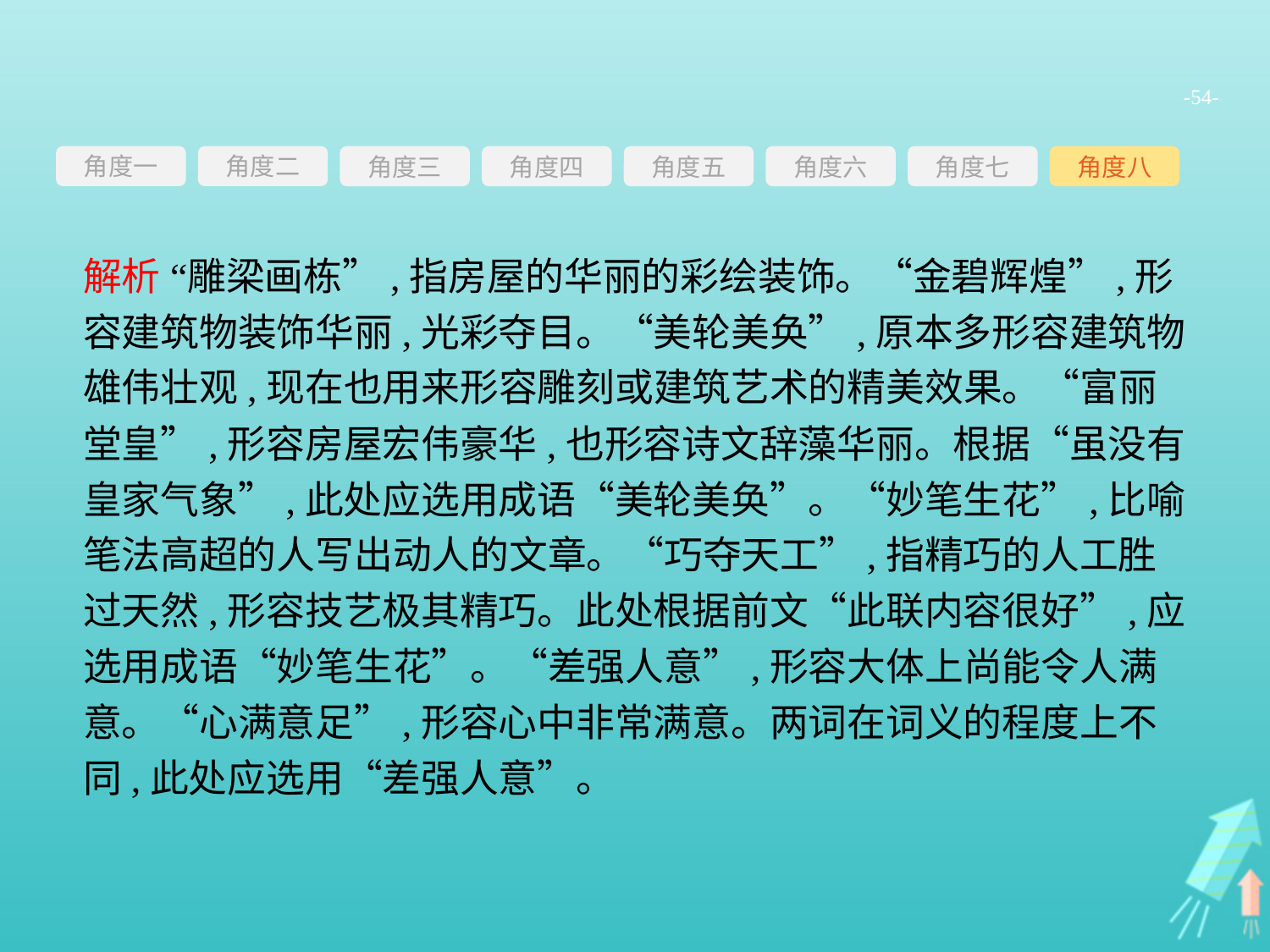

-54-
角度一
角度三
角度四
角度五
角度六
角度七
角度八
角度二
解析 “雕梁画栋”,指房屋的华丽的彩绘装饰。“金碧辉煌”,形容建筑物装饰华丽,光彩夺目。“美轮美奂”,原本多形容建筑物雄伟壮观,现在也用来形容雕刻或建筑艺术的精美效果。“富丽堂皇”,形容房屋宏伟豪华,也形容诗文辞藻华丽。根据“虽没有皇家气象”,此处应选用成语“美轮美奂”。“妙笔生花”,比喻笔法高超的人写出动人的文章。“巧夺天工”,指精巧的人工胜过天然,形容技艺极其精巧。此处根据前文“此联内容很好”,应选用成语“妙笔生花”。“差强人意”,形容大体上尚能令人满意。“心满意足”,形容心中非常满意。两词在词义的程度上不同,此处应选用“差强人意”。